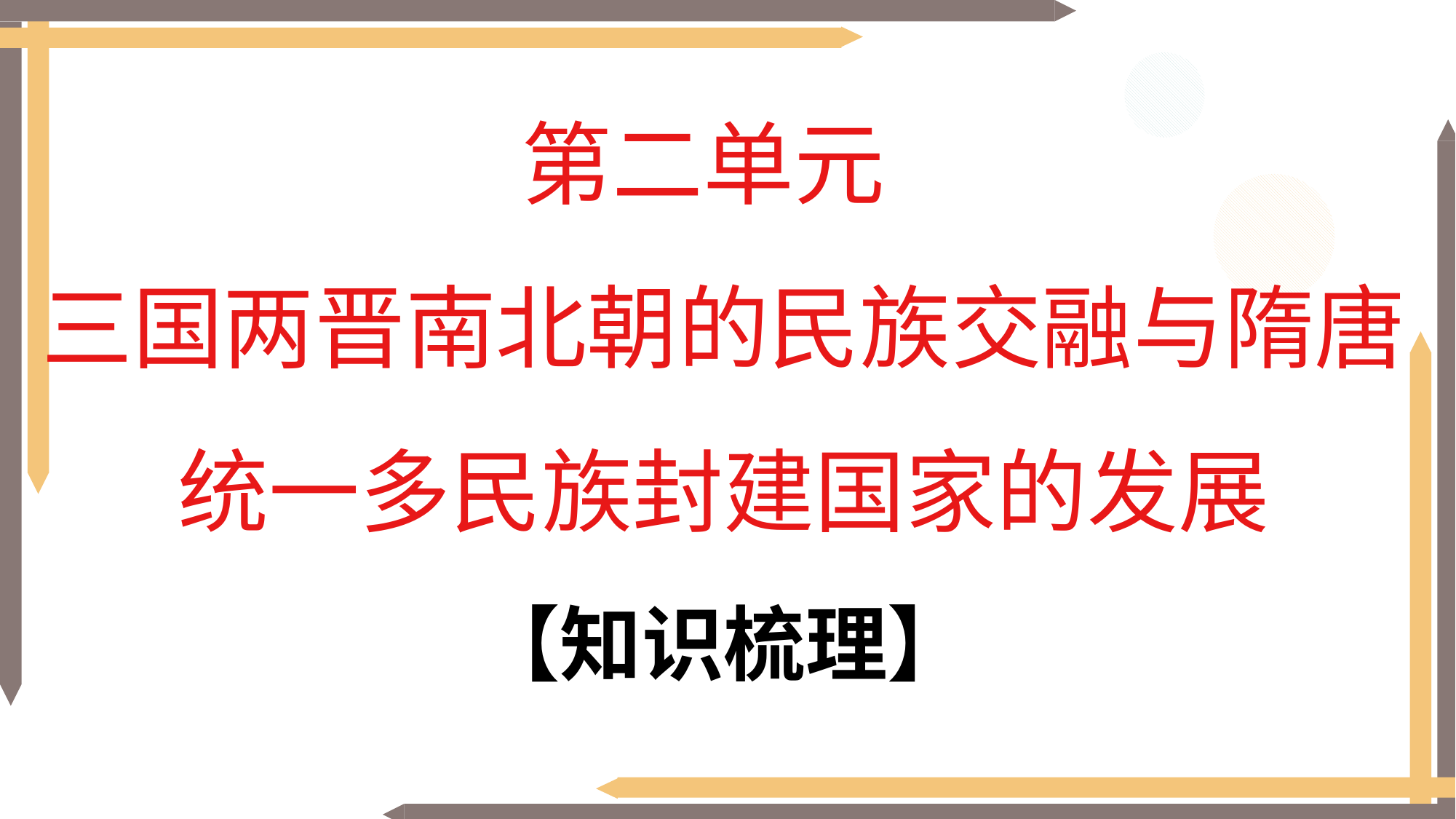

第二单元
三国两晋南北朝的民族交融与隋唐统一多民族封建国家的发展
【知识梳理】